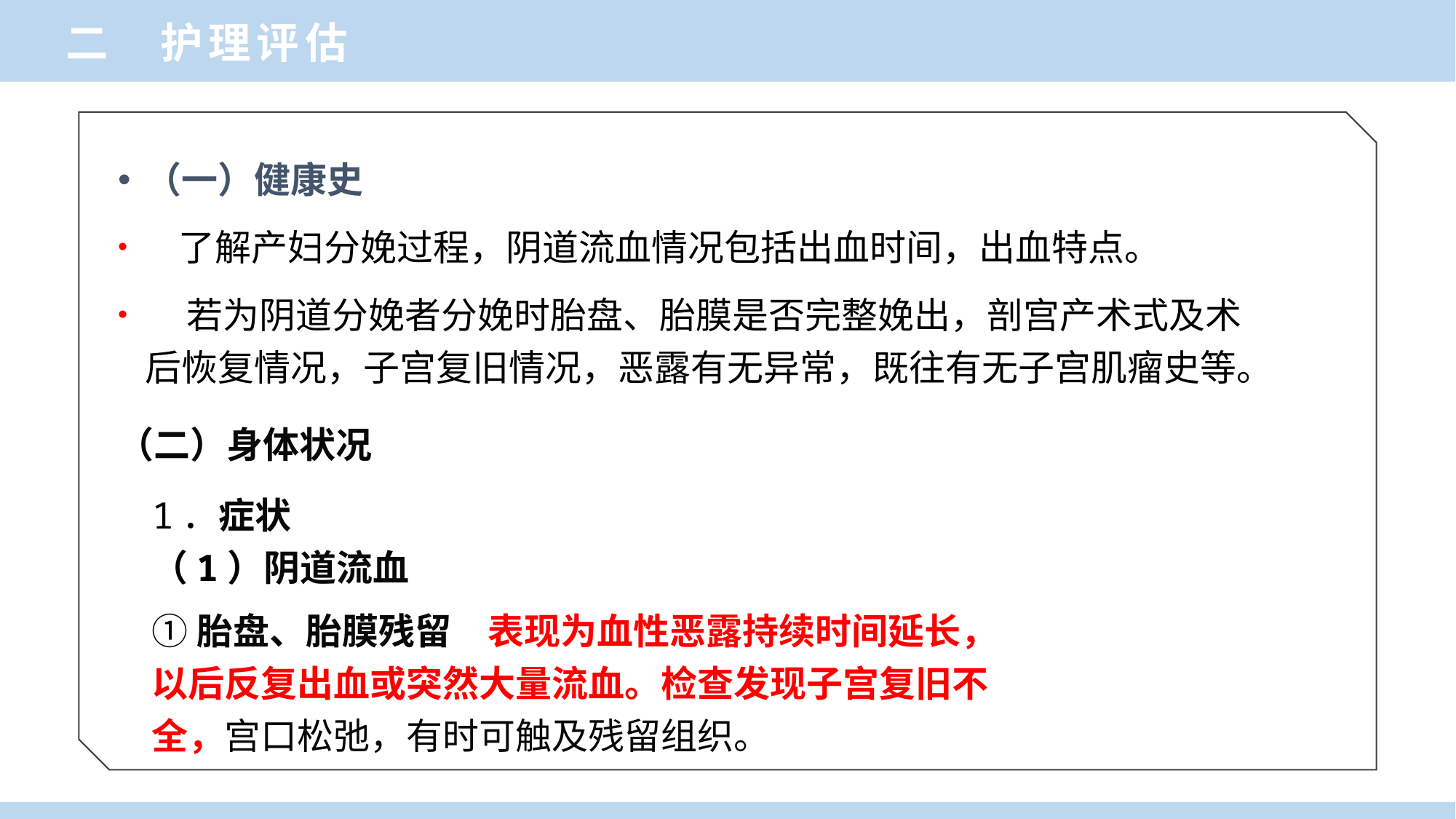

二   护理评估

（一）健康史
   了解产妇分娩过程，阴道流血情况包括出血时间，出血特点。
    若为阴道分娩者分娩时胎盘、胎膜是否完整娩出，剖宫产术式及术后恢复情况，子宫复旧情况，恶露有无异常，既往有无子宫肌瘤史等。
（二）身体状况
1．症状
（1）阴道流血
①胎盘、胎膜残留　表现为血性恶露持续时间延长，
以后反复出血或突然大量流血。检查发现子宫复旧不
全，宫口松弛，有时可触及残留组织。